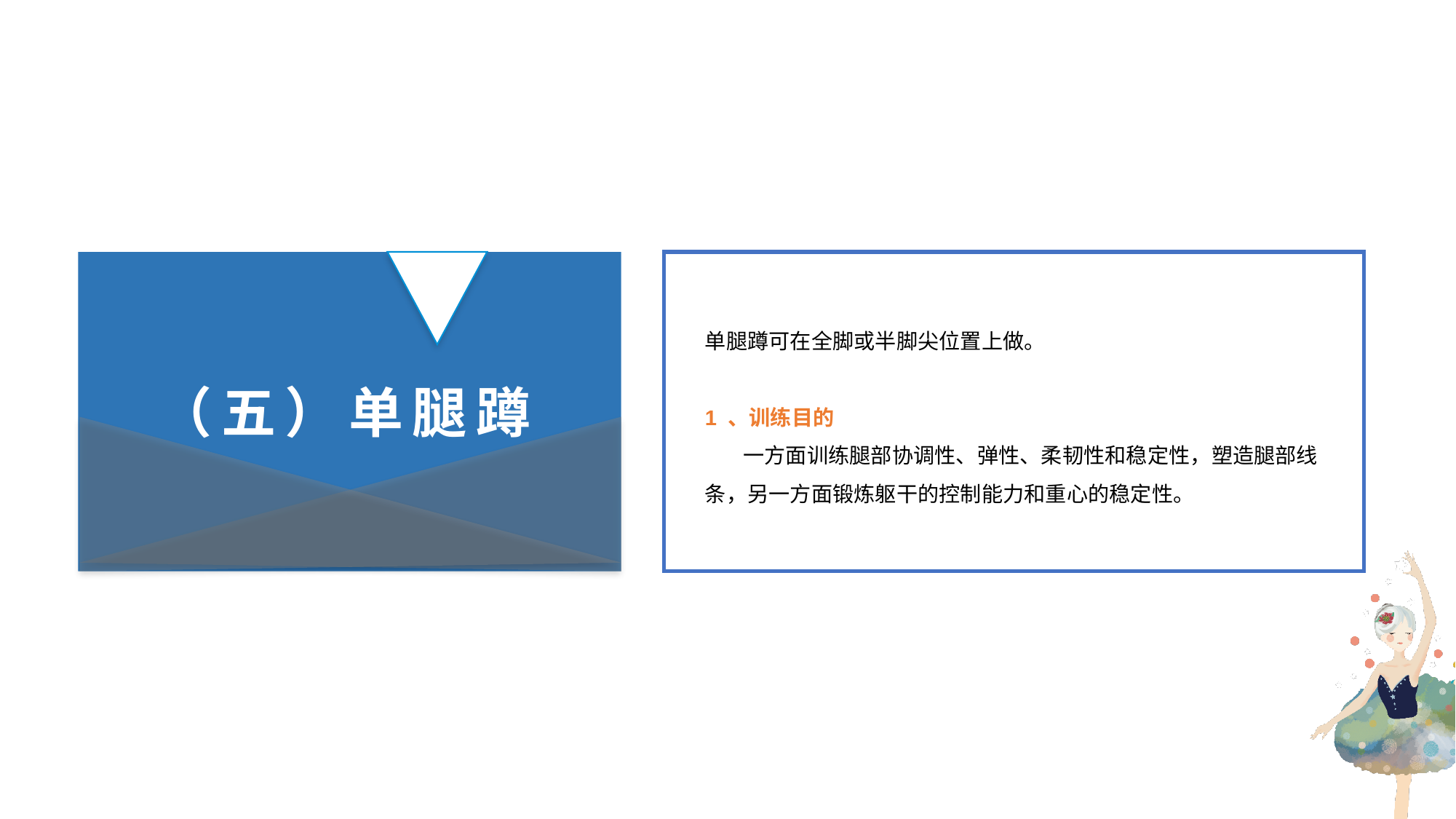

（五）单腿蹲

单腿蹲可在全脚或半脚尖位置上做。

1 、训练目的
       一方面训练腿部协调性、弹性、柔韧性和稳定性，塑造腿部线条，另一方面锻炼躯干的控制能力和重心的稳定性。